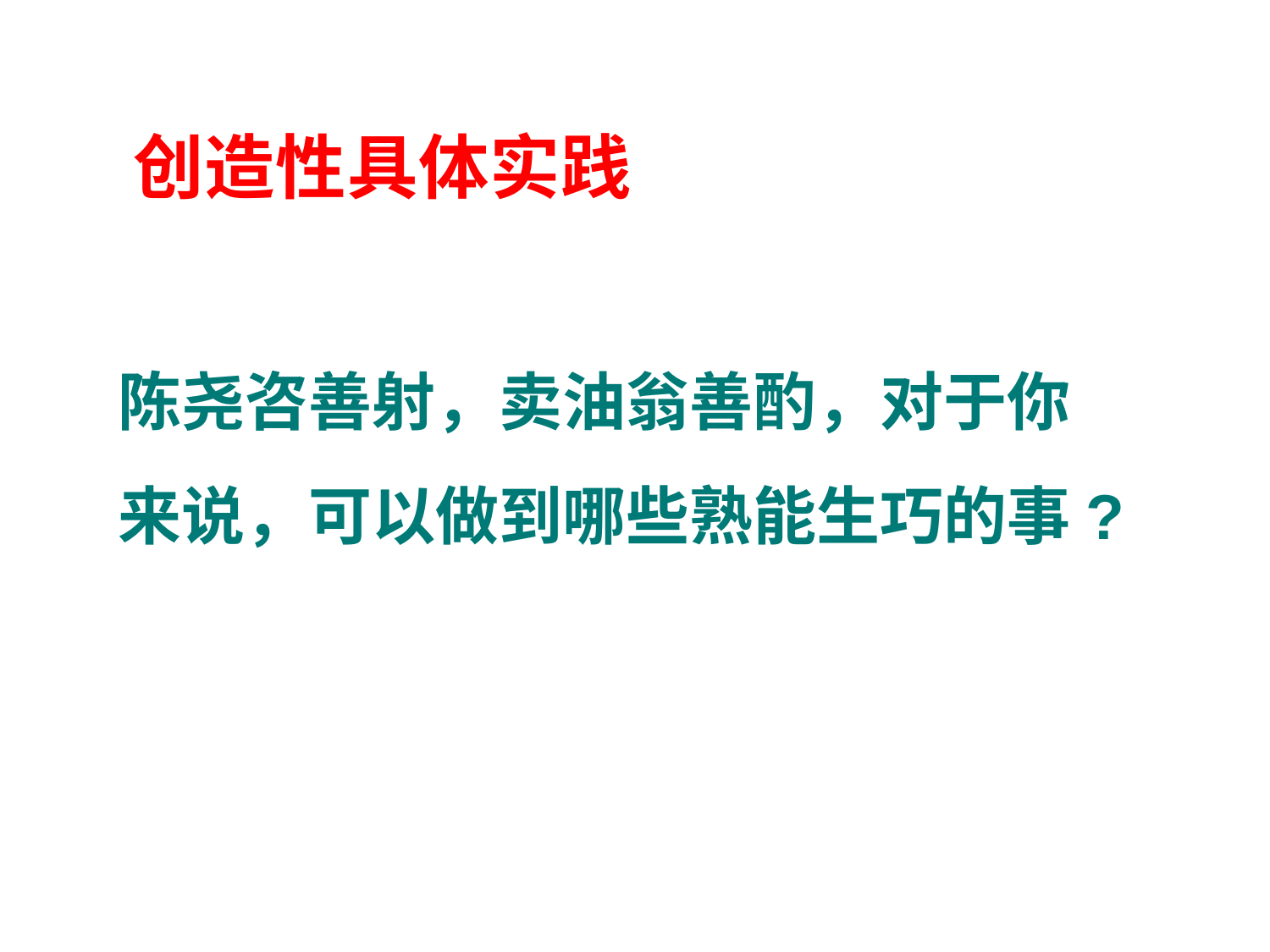

创造性具体实践

陈尧咨善射，卖油翁善酌，对于你来说，可以做到哪些熟能生巧的事?